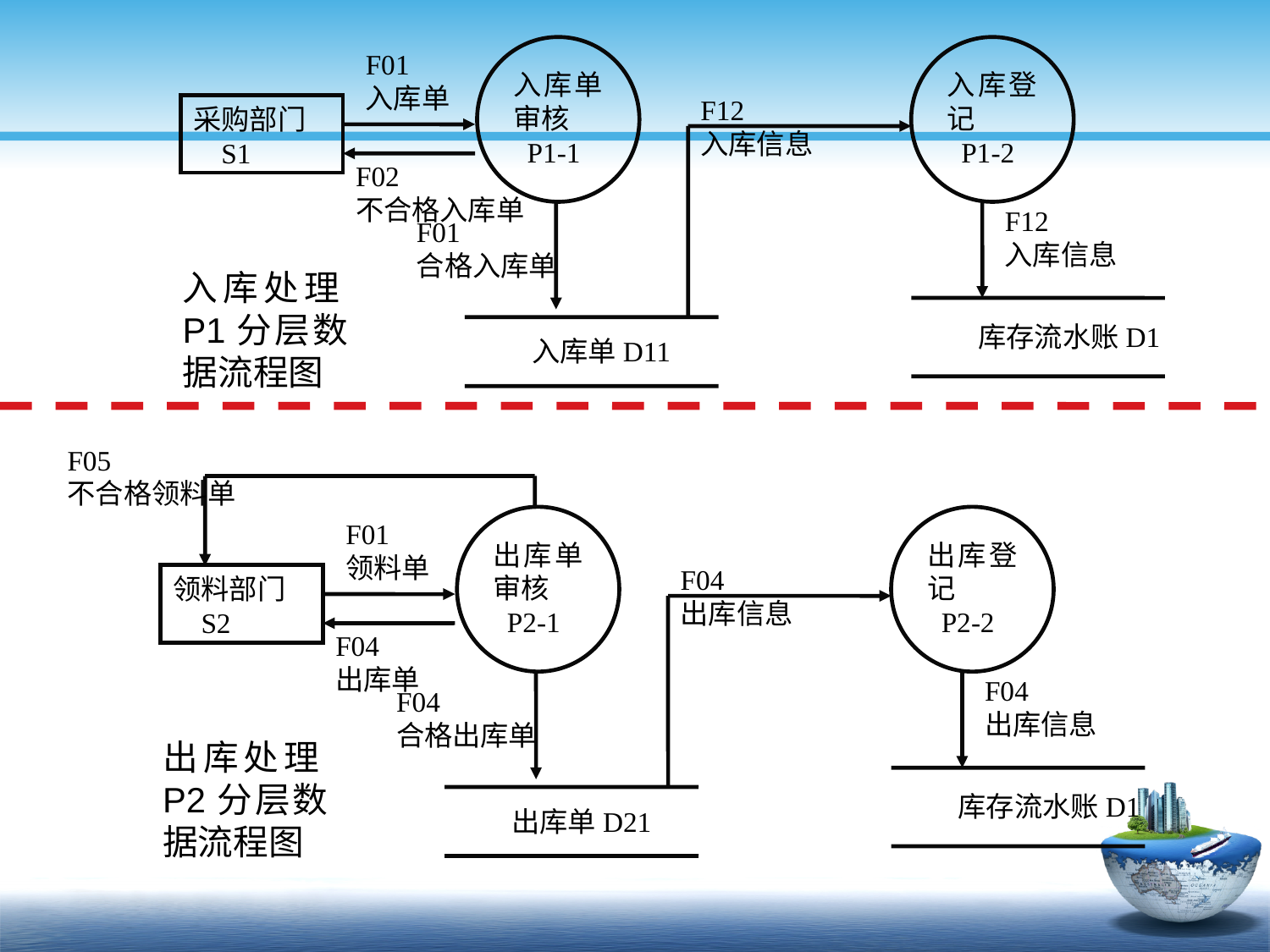

入库单审核
  P1-1
入库登记
  P1-2
F01
入库单
采购部门
    S1
F12
入库信息

F02
不合格入库单

F12
入库信息
F01
合格入库单
入库处理P1分层数据流程图

库存流水账D1

入库单D11

F05
不合格领料单

出库单审核
  P2-1
出库登记
  P2-2
F01
领料单
领料部门
    S2
F04
出库信息

F04
出库单

F04
出库信息
F04
合格出库单
出库处理P2分层数据流程图

库存流水账D1

出库单D21